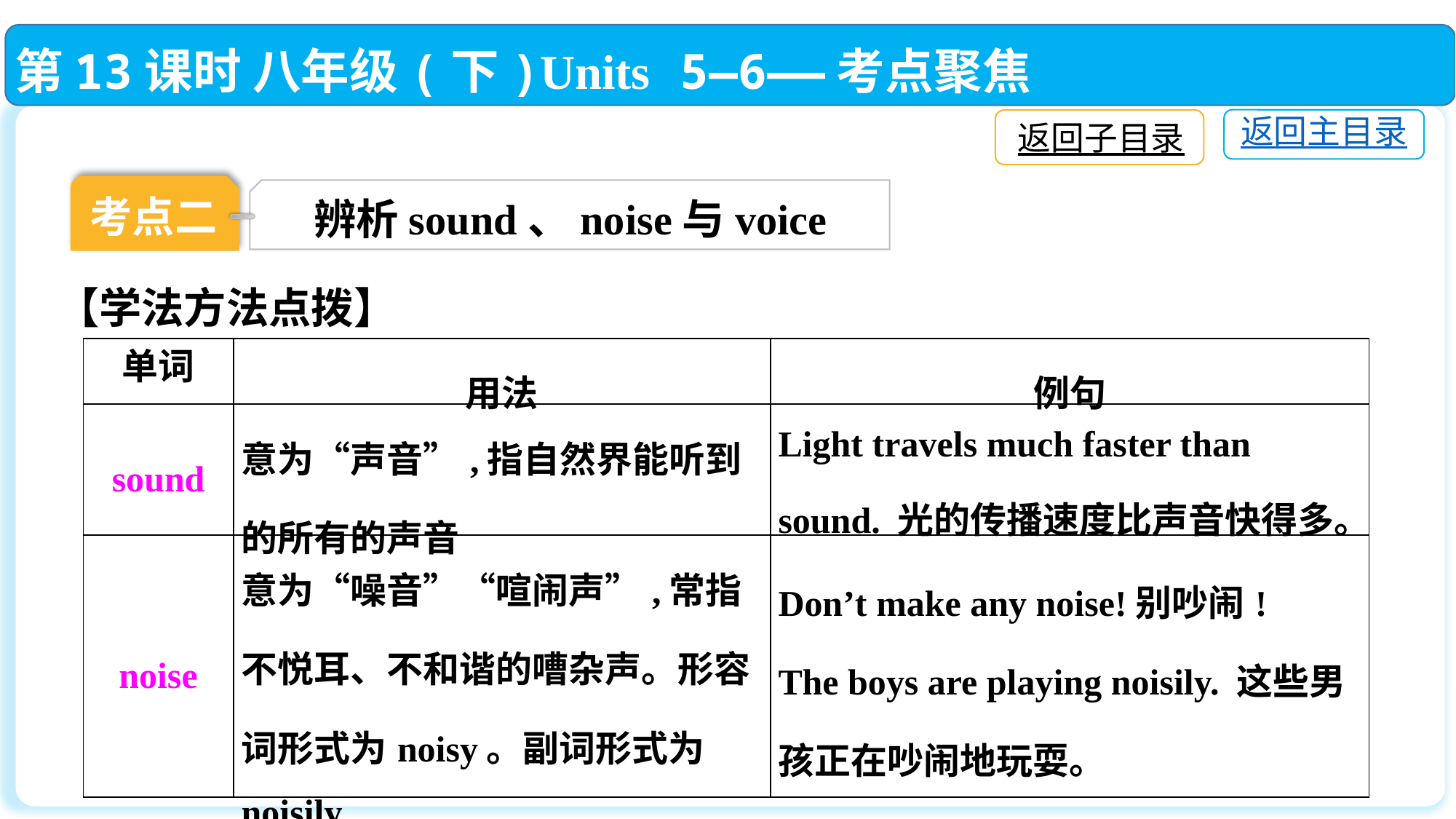

第13课时 八年级(下)Units 5—6——考点聚焦

返回主目录

返回子目录
考点二
辨析sound、noise与voice

【学法方法点拨】
| 单词 | 用法 | 例句 |
| --- | --- | --- |
| sound | 意为“声音”,指自然界能听到的所有的声音 | Light travels much faster than sound. 光的传播速度比声音快得多。 |
| noise | 意为“噪音”“喧闹声”,常指不悦耳、不和谐的嘈杂声。形容词形式为noisy。副词形式为noisily | Don’t make any noise!别吵闹! The boys are playing noisily. 这些男孩正在吵闹地玩耍。 |